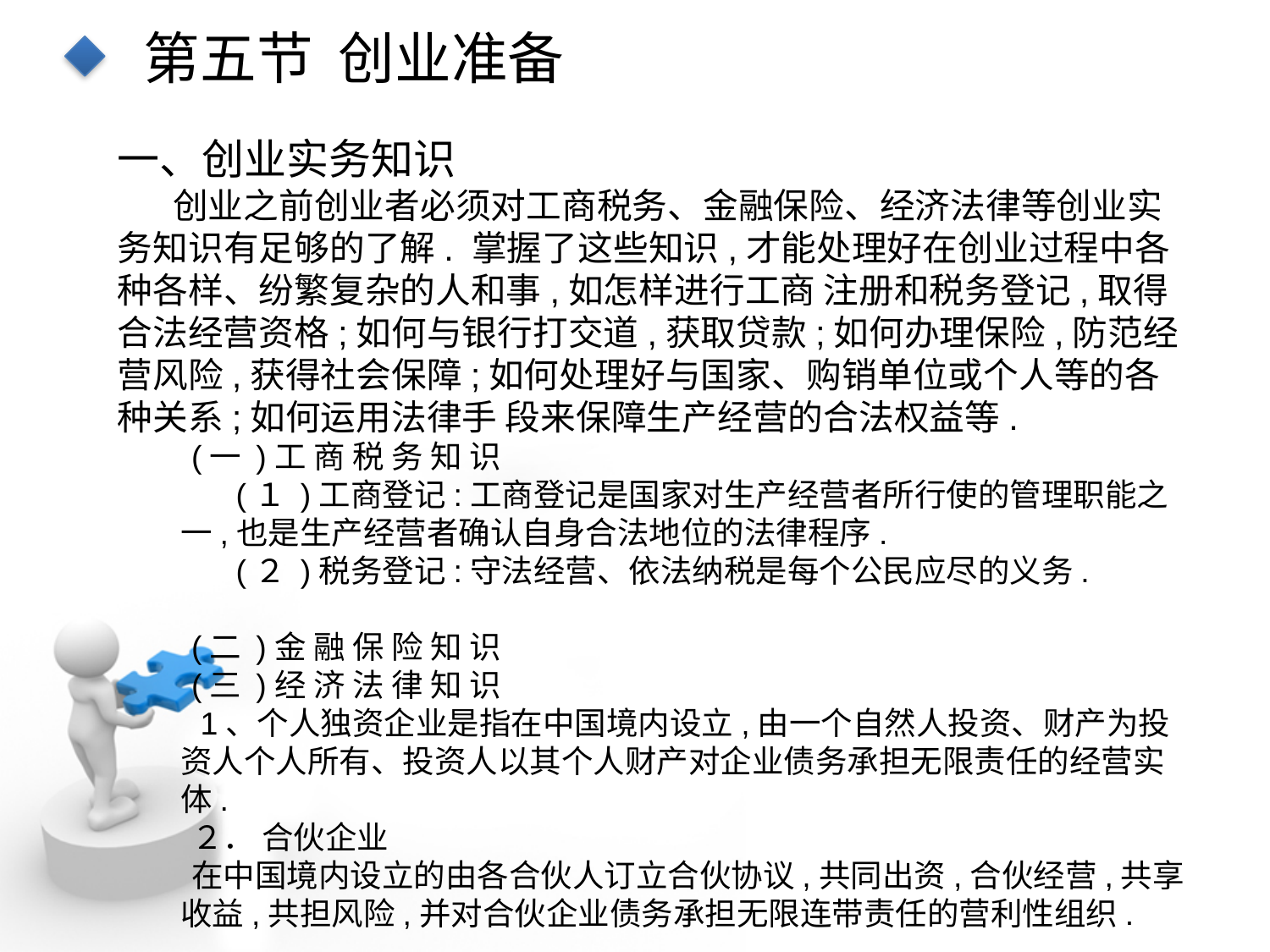

第五节  创业准备

一、创业实务知识
      创业之前创业者必须对工商税务、金融保险、经济法律等创业实务知识有足够的了解. 掌握了这些知识,才能处理好在创业过程中各种各样、纷繁复杂的人和事,如怎样进行工商 注册和税务登记,取得合法经营资格;如何与银行打交道,获取贷款;如何办理保险,防范经 营风险,获得社会保障;如何处理好与国家、购销单位或个人等的各种关系;如何运用法律手 段来保障生产经营的合法权益等.
(一 )工 商 税 务 知 识
     (１ )工商登记:工商登记是国家对生产经营者所行使的管理职能之一,也是生产经营者确认自身合法地位的法律程序.
     (２ )税务登记:守法经营、依法纳税是每个公民应尽的义务.

(二 )金 融 保 险 知 识
(三 )经 济 法 律 知 识
 1、个人独资企业是指在中国境内设立,由一个自然人投资、财产为投资人个人所有、投资人以其个人财产对企业债务承担无限责任的经营实体.
２． 合伙企业
在中国境内设立的由各合伙人订立合伙协议,共同出资,合伙经营,共享收益,共担风险,并对合伙企业债务承担无限连带责任的营利性组织.
点击添加文本
点击添加文本
点击添加文本
点击添加文本